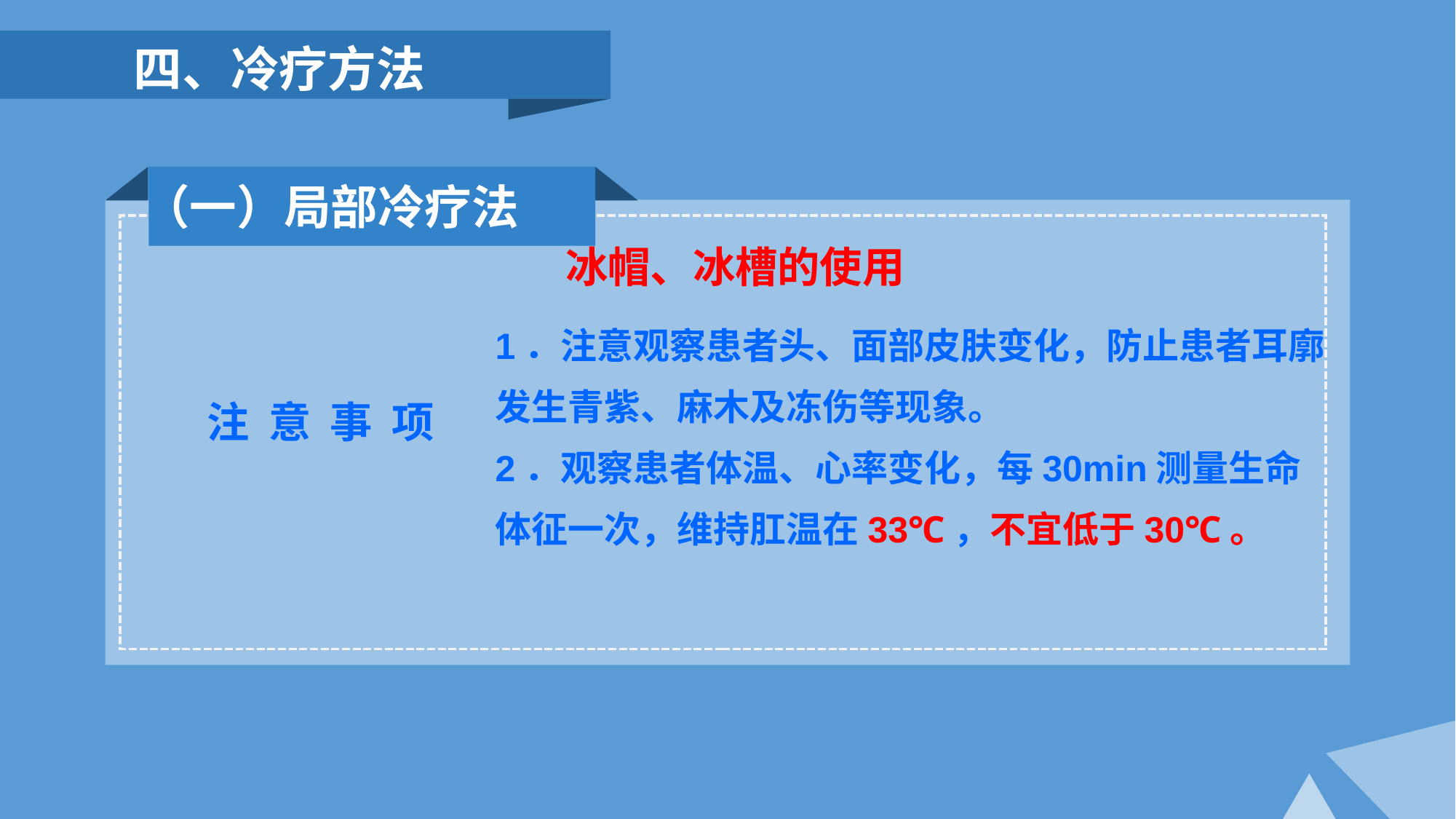

四、冷疗方法

       （一）局部冷疗法

冰帽、冰槽的使用
1．注意观察患者头、面部皮肤变化，防止患者耳廓发生青紫、麻木及冻伤等现象。
2．观察患者体温、心率变化，每30min测量生命体征一次，维持肛温在33℃，不宜低于30℃。
   注  意  事  项